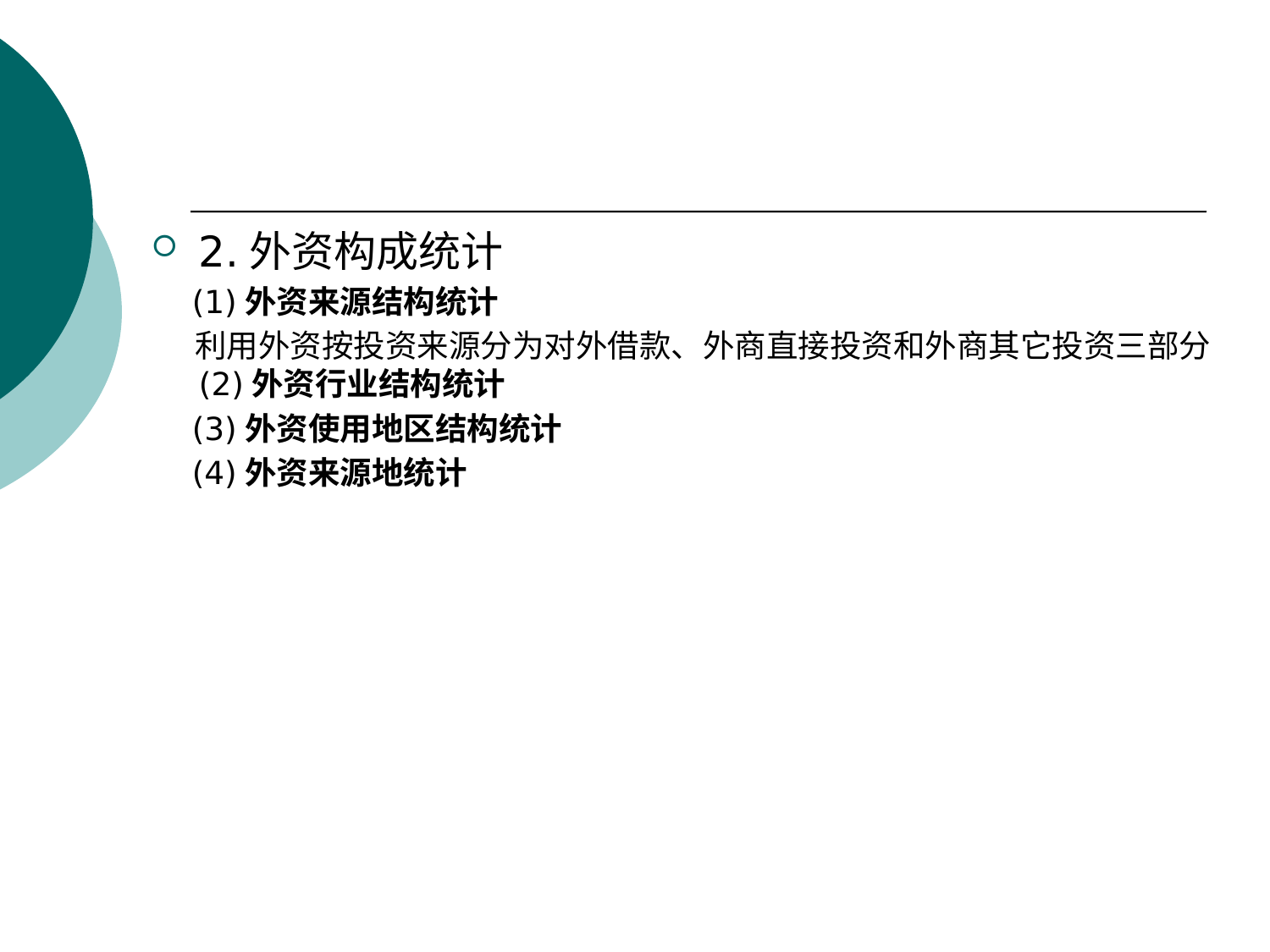

#
2.外资构成统计
    (1)外资来源结构统计
     利用外资按投资来源分为对外借款、外商直接投资和外商其它投资三部分 (2)外资行业结构统计
    (3)外资使用地区结构统计
    (4)外资来源地统计